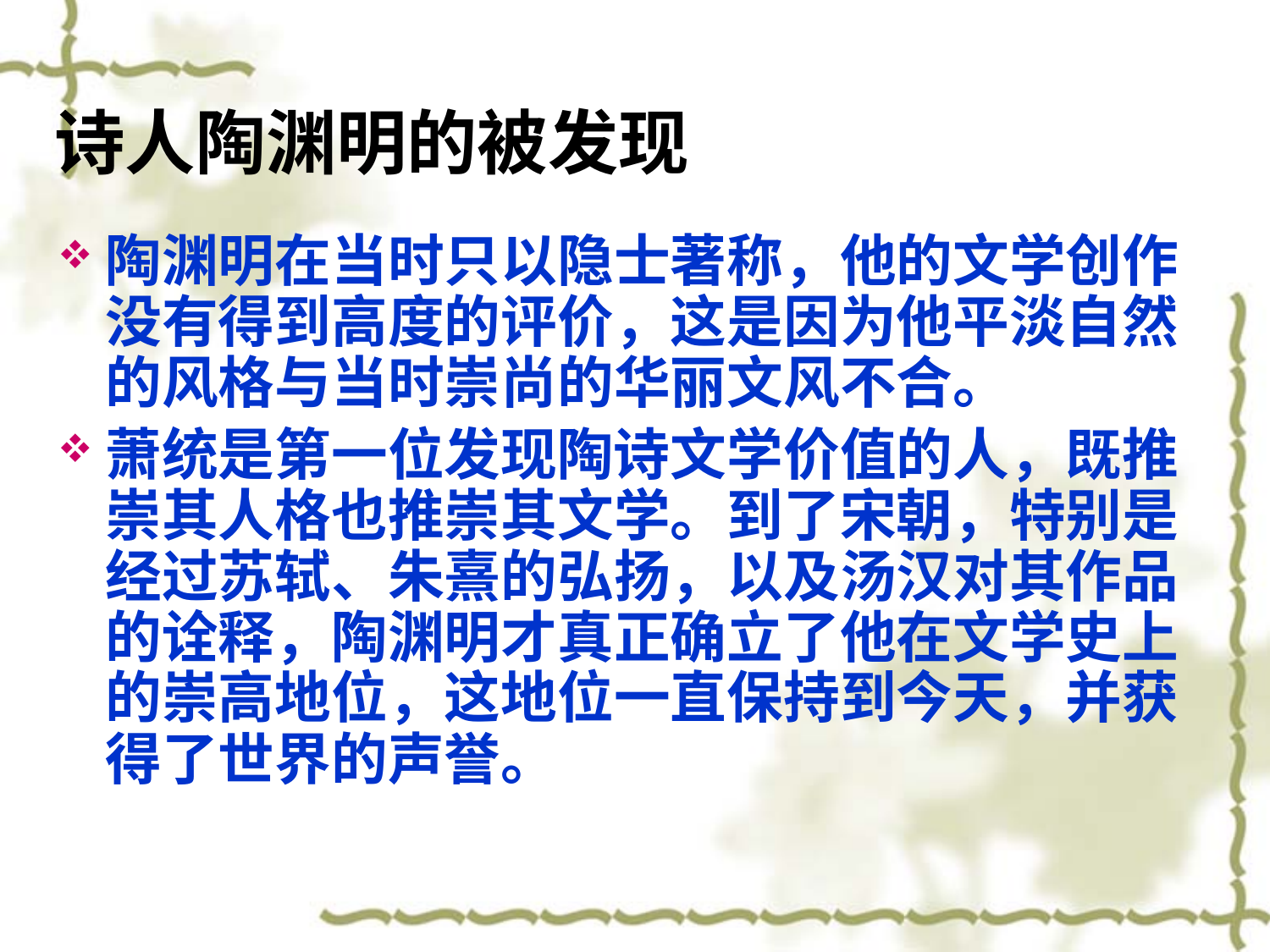

# 诗人陶渊明的被发现
陶渊明在当时只以隐士著称，他的文学创作没有得到高度的评价，这是因为他平淡自然的风格与当时崇尚的华丽文风不合。
萧统是第一位发现陶诗文学价值的人，既推崇其人格也推崇其文学。到了宋朝，特别是经过苏轼、朱熹的弘扬，以及汤汉对其作品的诠释，陶渊明才真正确立了他在文学史上的崇高地位，这地位一直保持到今天，并获得了世界的声誉。